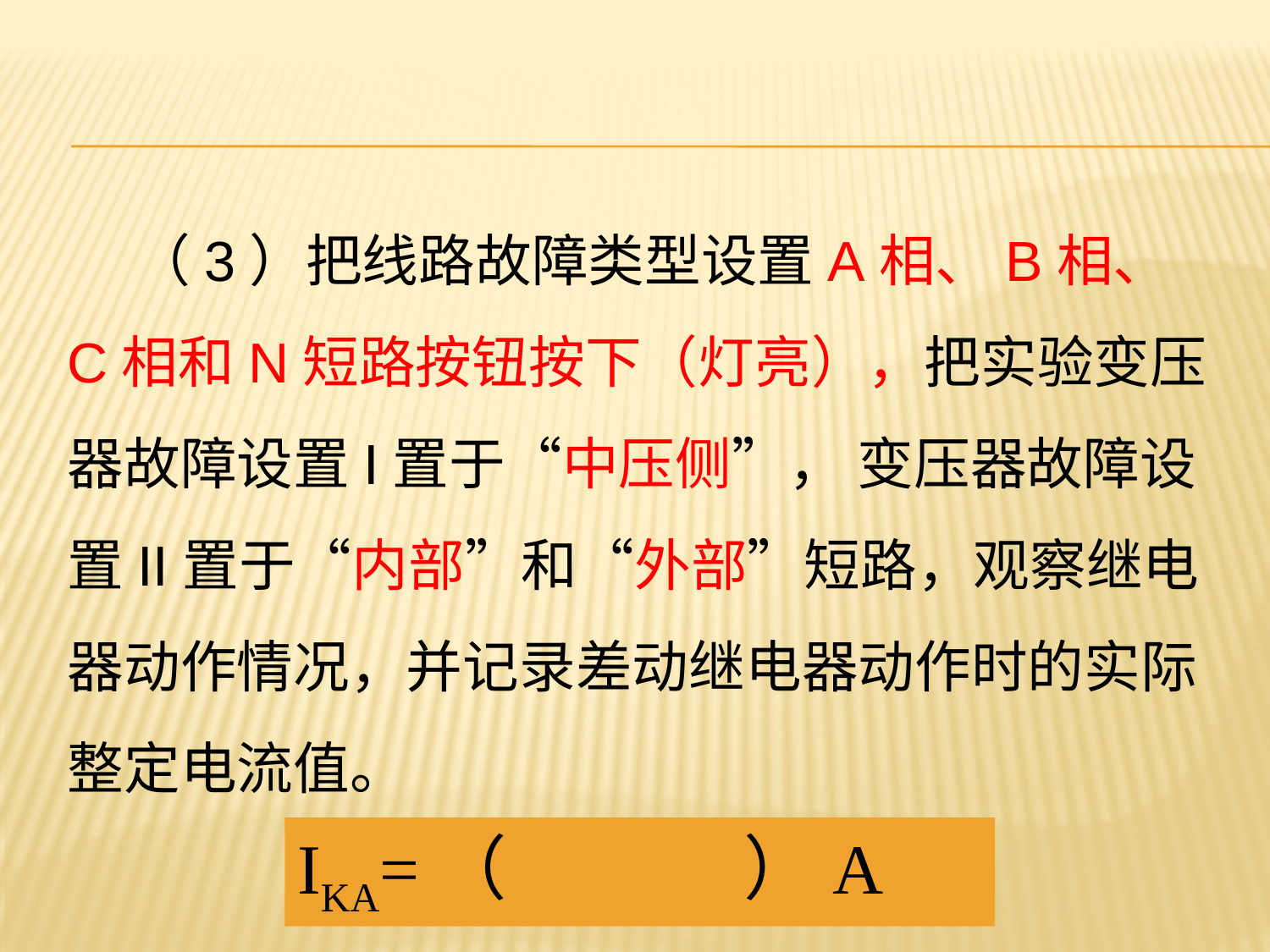

（3）把线路故障类型设置A相、B相、C相和N短路按钮按下（灯亮），把实验变压器故障设置I置于“中压侧”， 变压器故障设置II置于“内部”和“外部”短路，观察继电器动作情况，并记录差动继电器动作时的实际整定电流值。
IKA=（               ）A